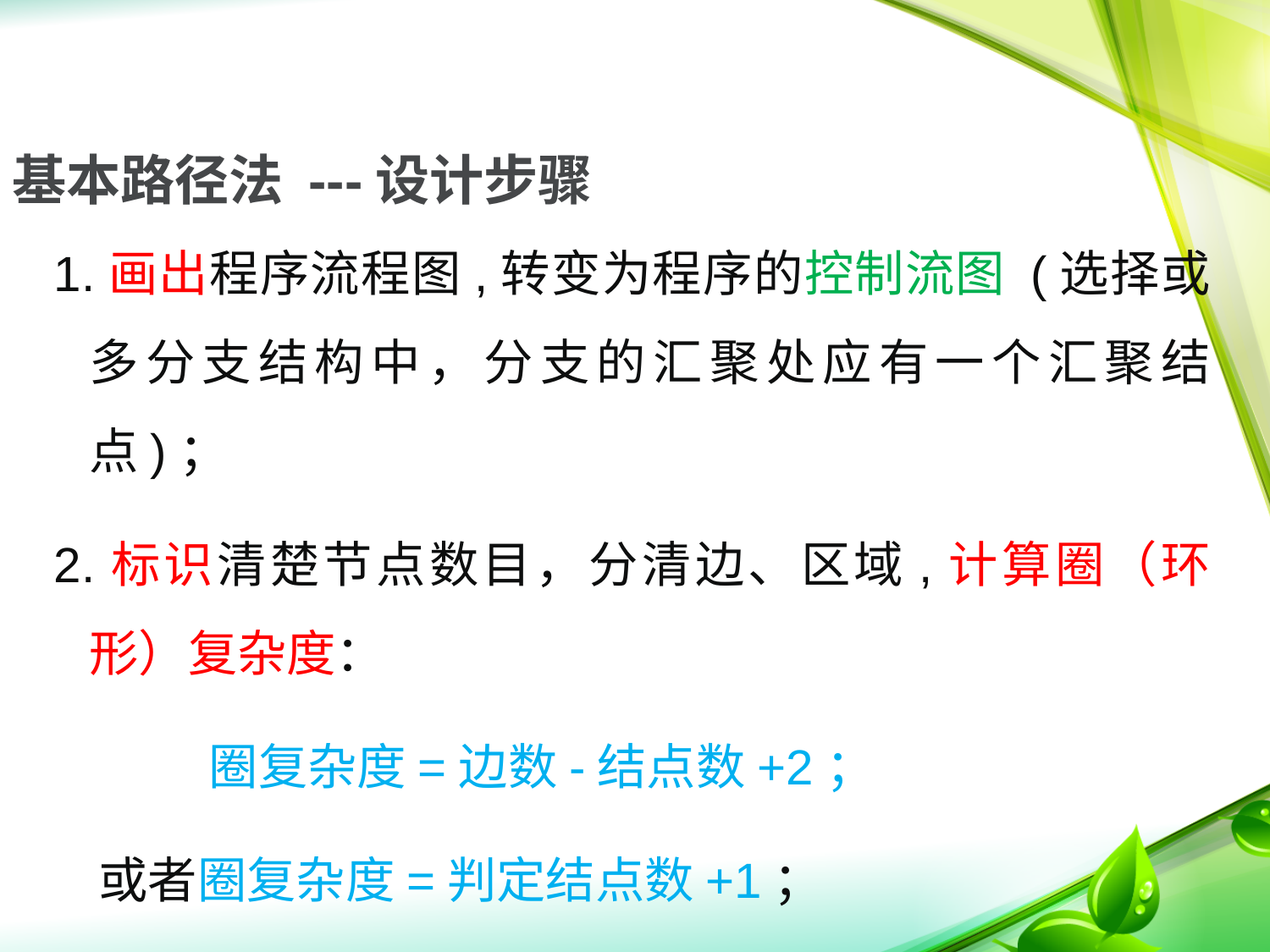

# 基本路径法 ---设计步骤
1.画出程序流程图,转变为程序的控制流图 (选择或多分支结构中，分支的汇聚处应有一个汇聚结点)；
2.标识清楚节点数目，分清边、区域,计算圈（环形）复杂度：
             圈复杂度=边数-结点数+2；
   或者圈复杂度=判定结点数+1；
   或者圈复杂度=区域数；
3.根据圈复杂度确定基本路径集合中的独立路径数，(确定程序中每个可执行语句至少执行一次)；（也可以简称为导出测试用例）
4.根据独立路径数选取数据设计测试用例。